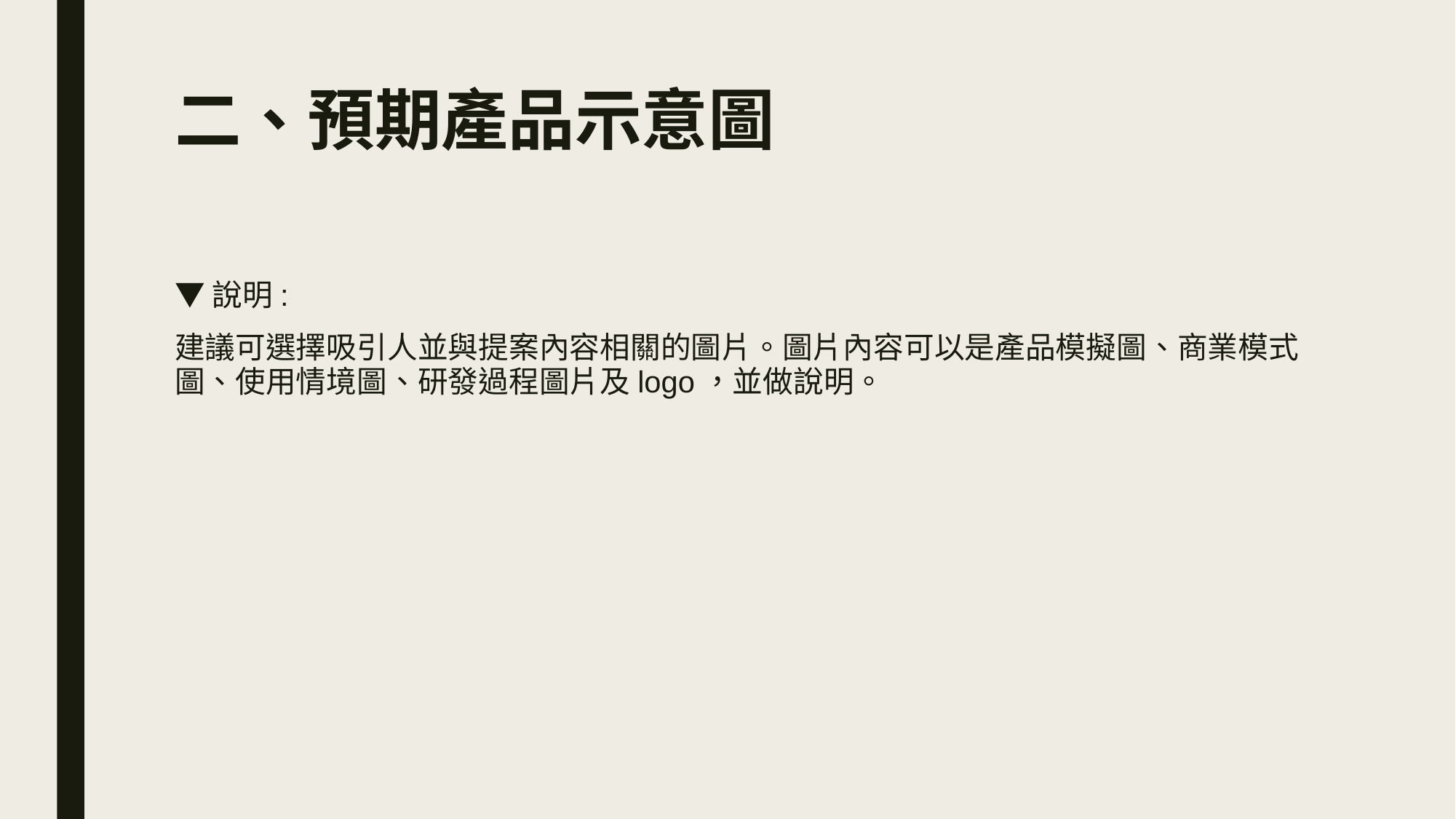

# 二、預期產品示意圖
▼說明:
建議可選擇吸引人並與提案內容相關的圖片。圖片內容可以是產品模擬圖、商業模式圖、使用情境圖、研發過程圖片及logo，並做說明。